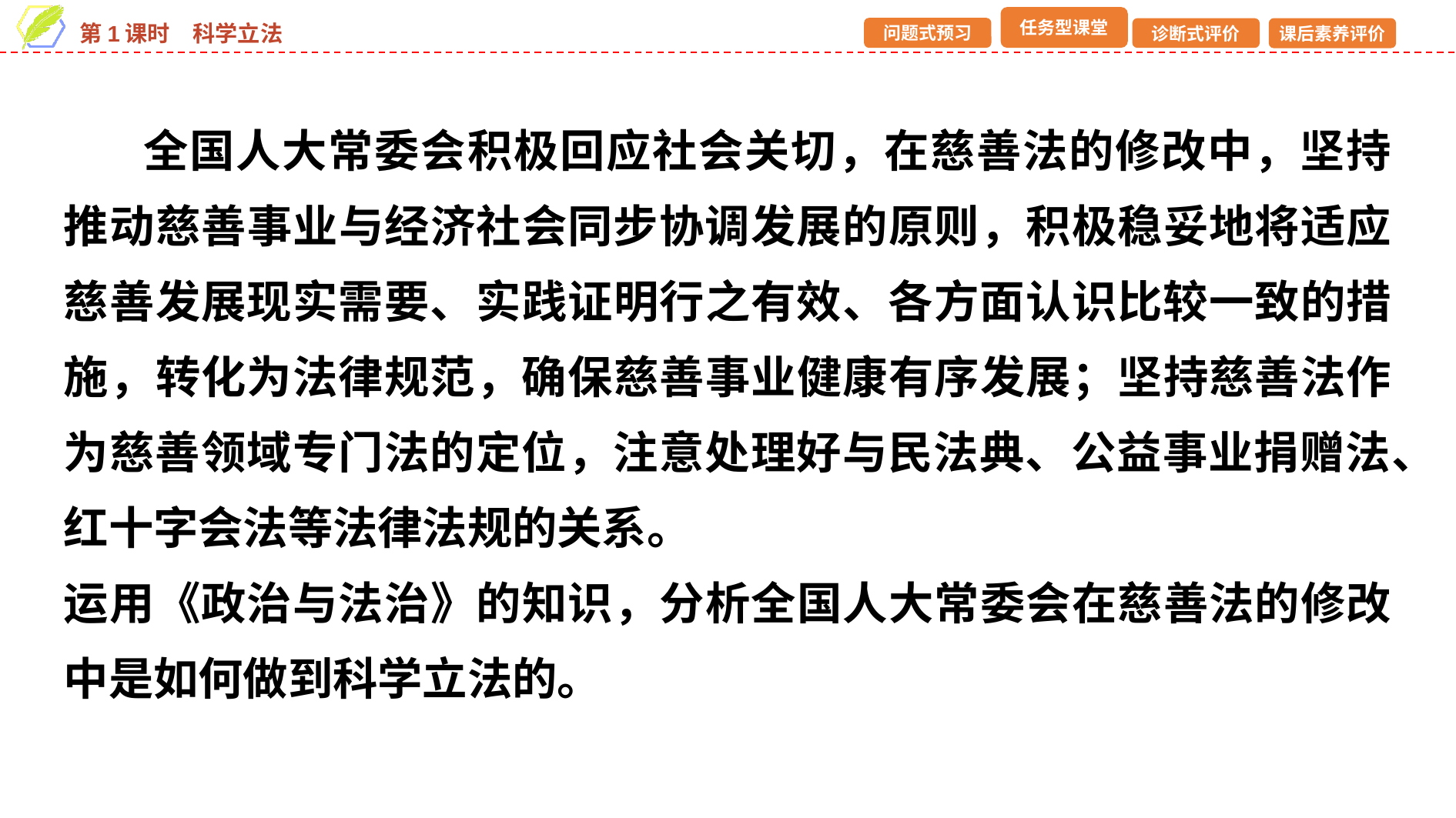

全国人大常委会积极回应社会关切，在慈善法的修改中，坚持推动慈善事业与经济社会同步协调发展的原则，积极稳妥地将适应慈善发展现实需要、实践证明行之有效、各方面认识比较一致的措施，转化为法律规范，确保慈善事业健康有序发展；坚持慈善法作为慈善领域专门法的定位，注意处理好与民法典、公益事业捐赠法、红十字会法等法律法规的关系。
运用《政治与法治》的知识，分析全国人大常委会在慈善法的修改中是如何做到科学立法的。